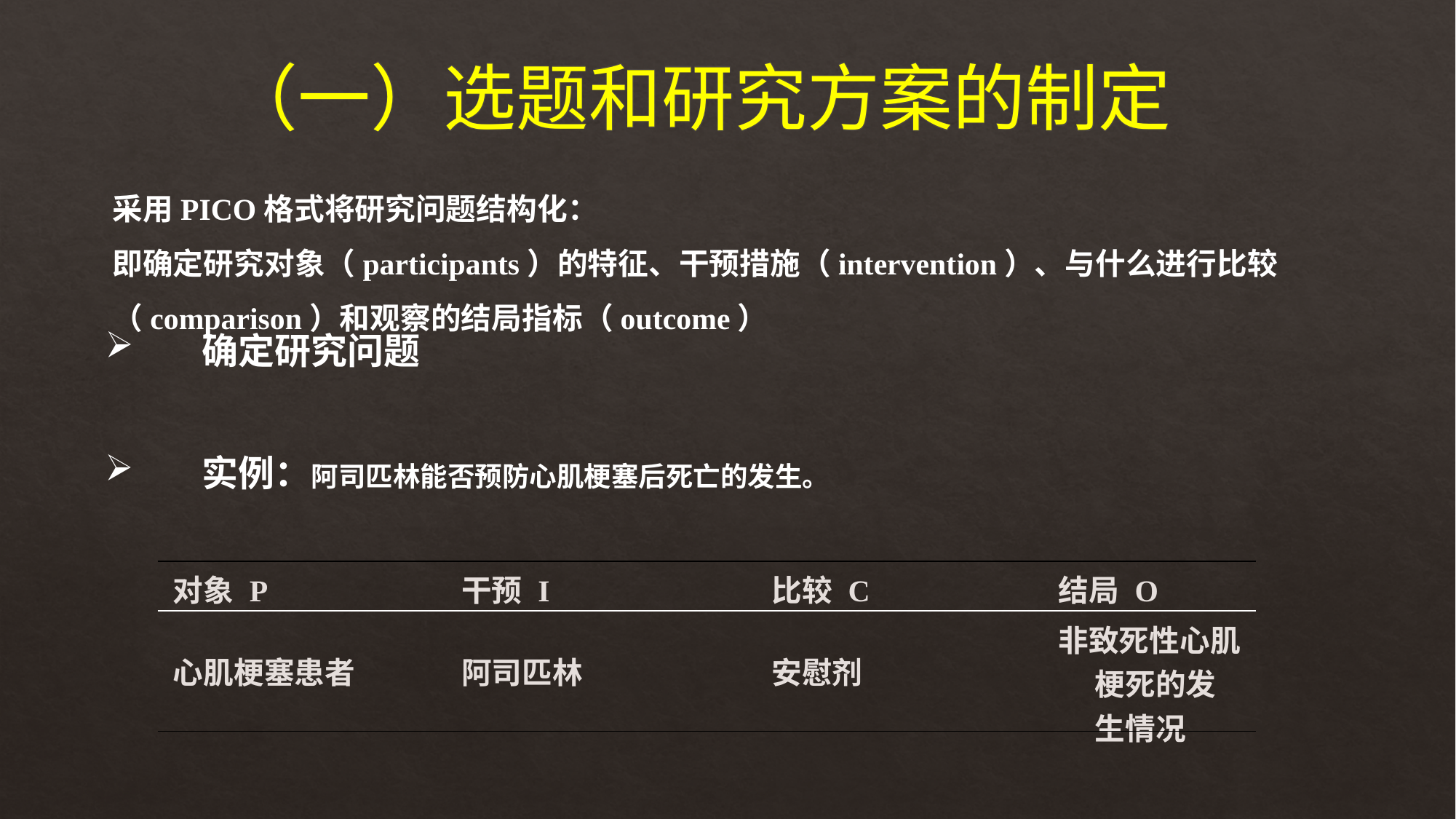

（一）选题和研究方案的制定
采用PICO格式将研究问题结构化：
即确定研究对象（participants）的特征、干预措施（intervention）、与什么进行比较（comparison）和观察的结局指标（outcome）

确定研究问题

实例：阿司匹林能否预防心肌梗塞后死亡的发生。
| 对象 P | 干预 I | 比较 C | 结局 O |
| --- | --- | --- | --- |
| 心肌梗塞患者 | 阿司匹林 | 安慰剂 | 非致死性心肌梗死的发生情况 |